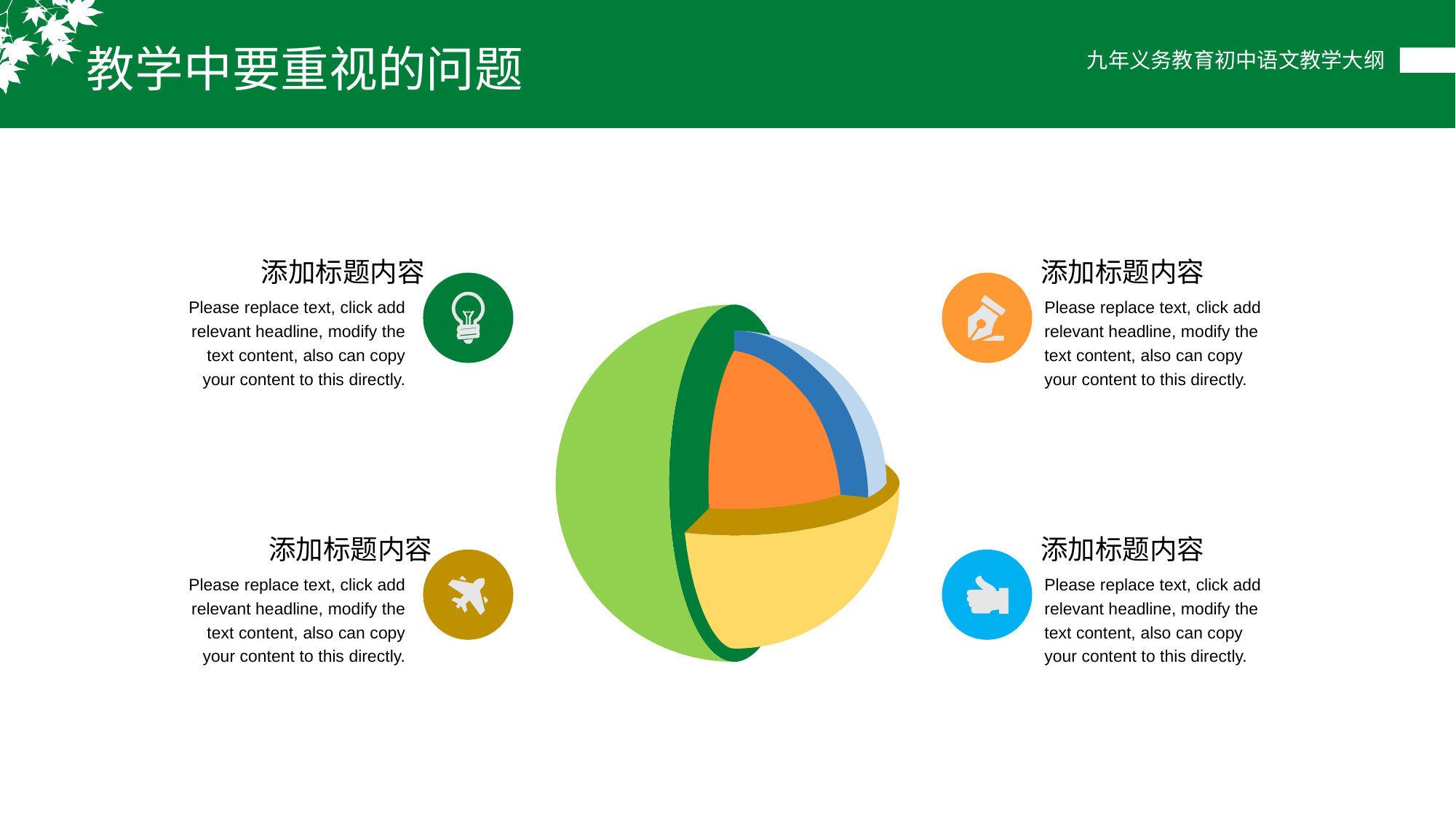

教学中要重视的问题
添加标题内容
Please replace text, click add relevant headline, modify the text content, also can copy your content to this directly.
添加标题内容
Please replace text, click add relevant headline, modify the text content, also can copy your content to this directly.

添加标题内容
Please replace text, click add relevant headline, modify the text content, also can copy your content to this directly.
添加标题内容
Please replace text, click add relevant headline, modify the text content, also can copy your content to this directly.

。
.